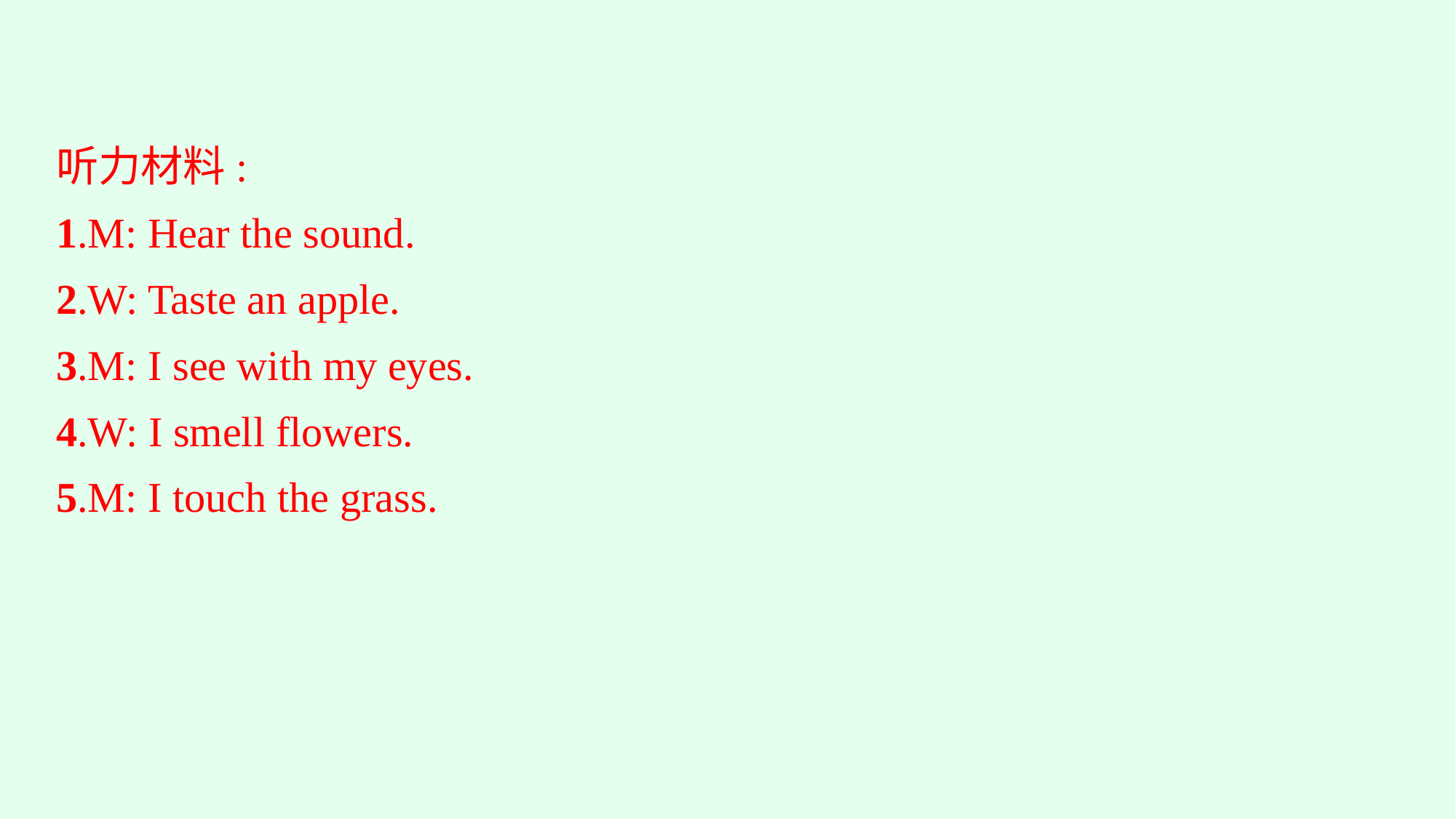

听力材料:
1.M: Hear the sound.
2.W: Taste an apple.
3.M: I see with my eyes.
4.W: I smell flowers.
5.M: I touch the grass.